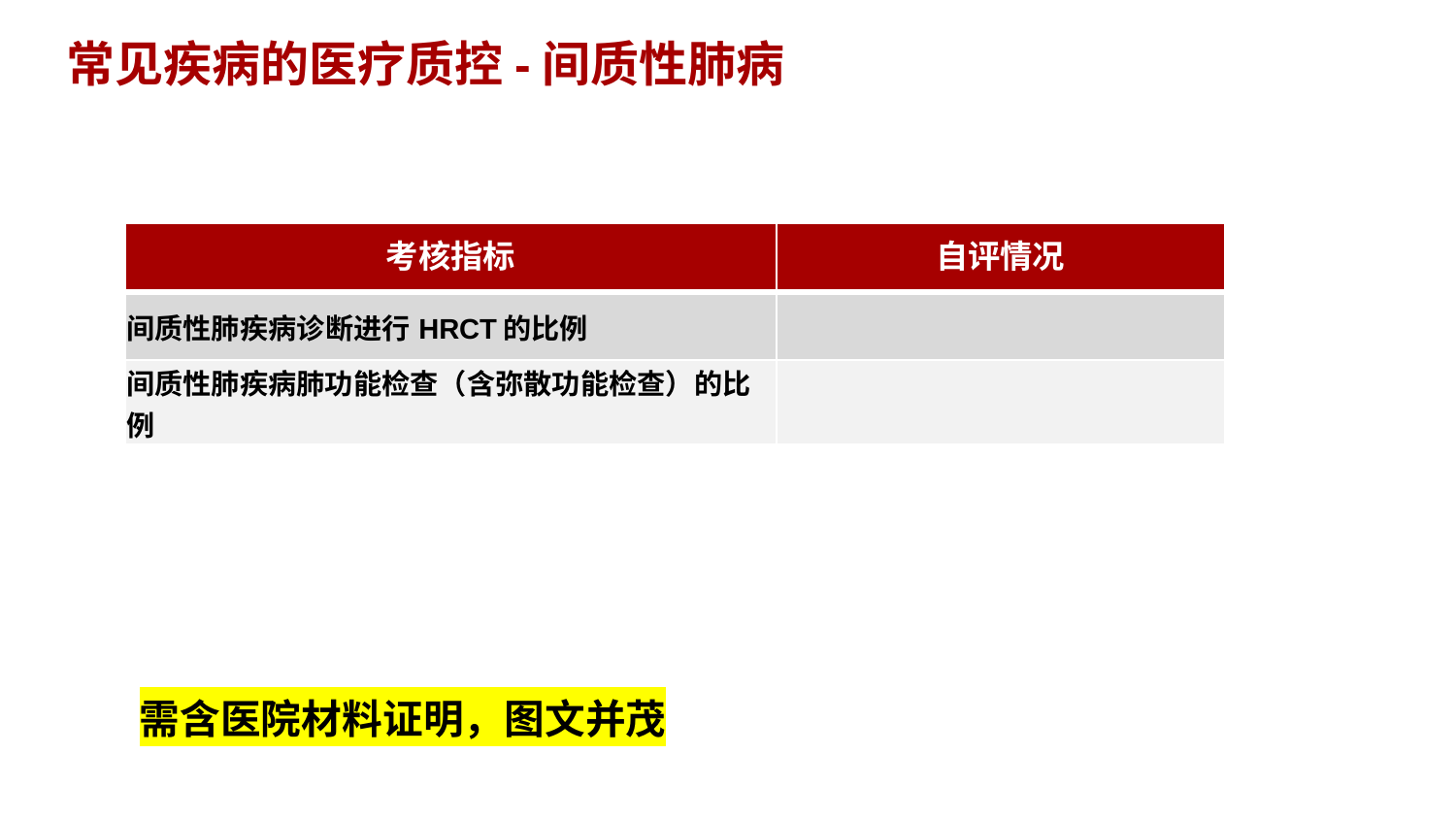

# 常见疾病的医疗质控-间质性肺病
| 考核指标 | 自评情况 |
| --- | --- |
| 间质性肺疾病诊断进行HRCT的比例 |  |
| 间质性肺疾病肺功能检查（含弥散功能检查）的比例 |  |
需含医院材料证明，图文并茂